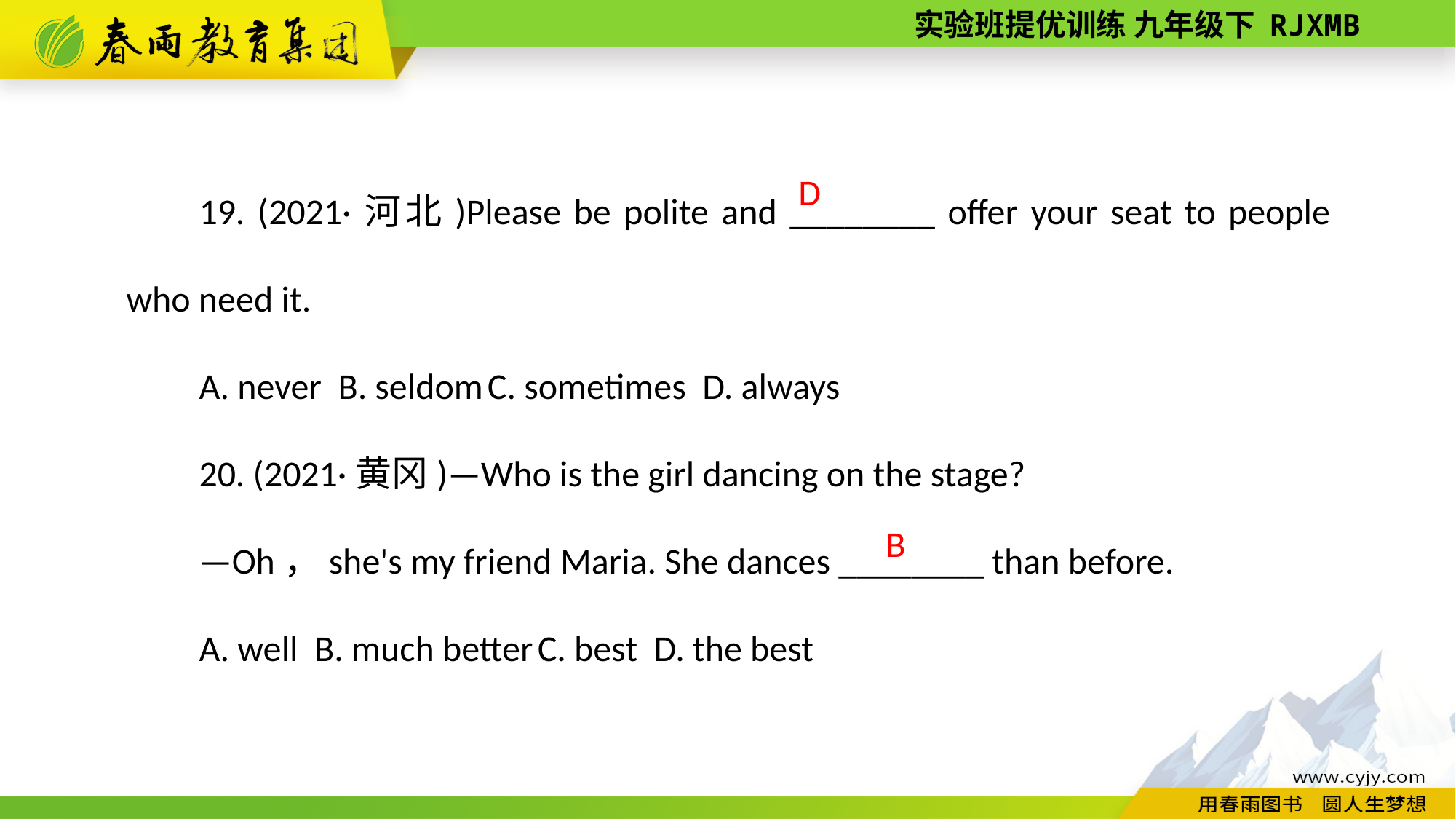

19. (2021·河北)Please be polite and ________ offer your seat to people who need it.
A. never  B. seldom C. sometimes  D. always
20. (2021·黄冈)—Who is the girl dancing on the stage?
—Oh，she's my friend Maria. She dances ________ than before.
A. well  B. much better C. best  D. the best
D
B